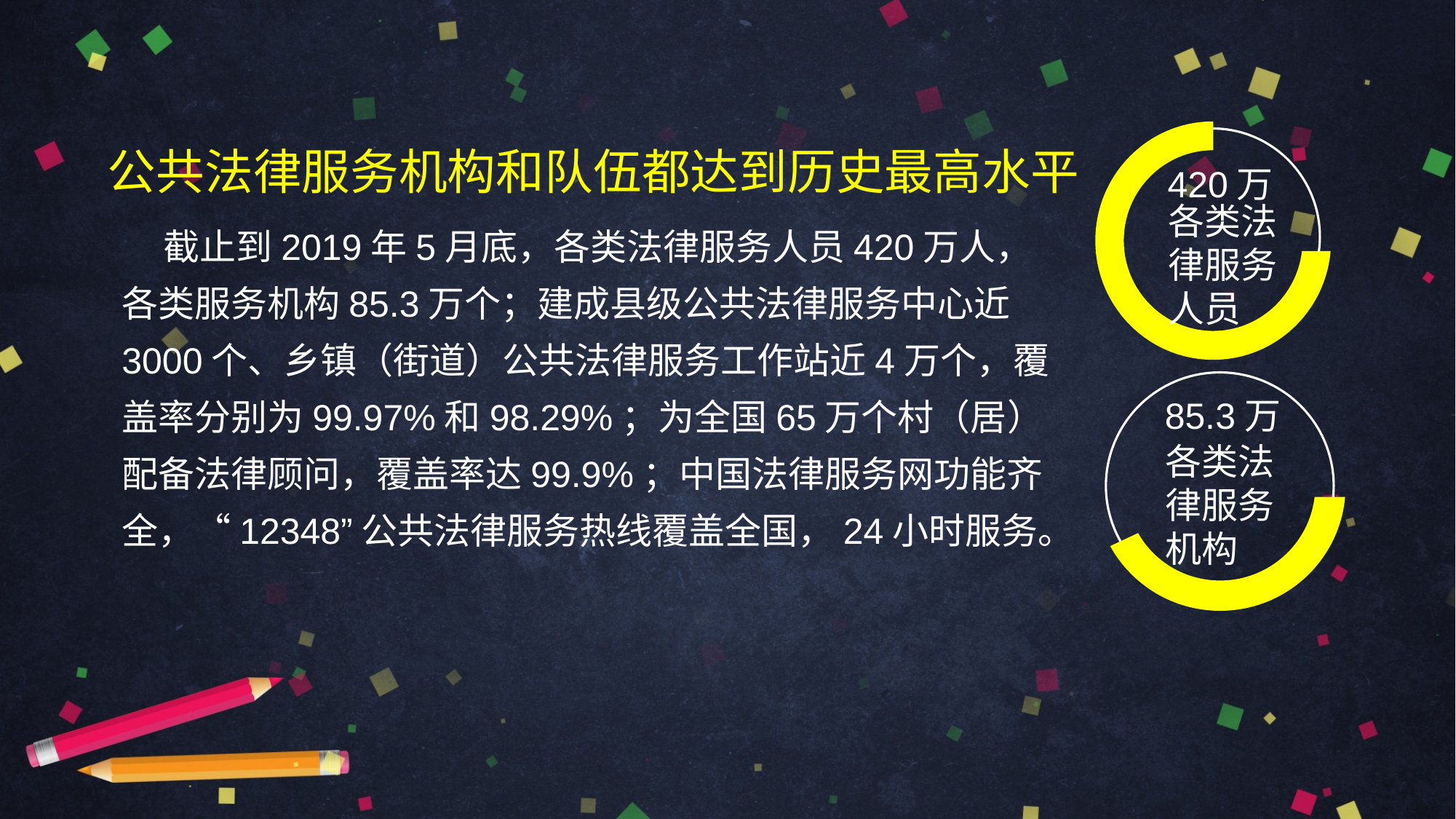

420万
各类法律服务人员
公共法律服务机构和队伍都达到历史最高水平
    截止到2019年5月底，各类法律服务人员420万人，各类服务机构85.3万个；建成县级公共法律服务中心近3000个、乡镇（街道）公共法律服务工作站近4万个，覆盖率分别为99.97%和98.29%；为全国65万个村（居）配备法律顾问，覆盖率达99.9%；中国法律服务网功能齐全，“12348”公共法律服务热线覆盖全国，24小时服务。

85.3万
各类法律服务机构